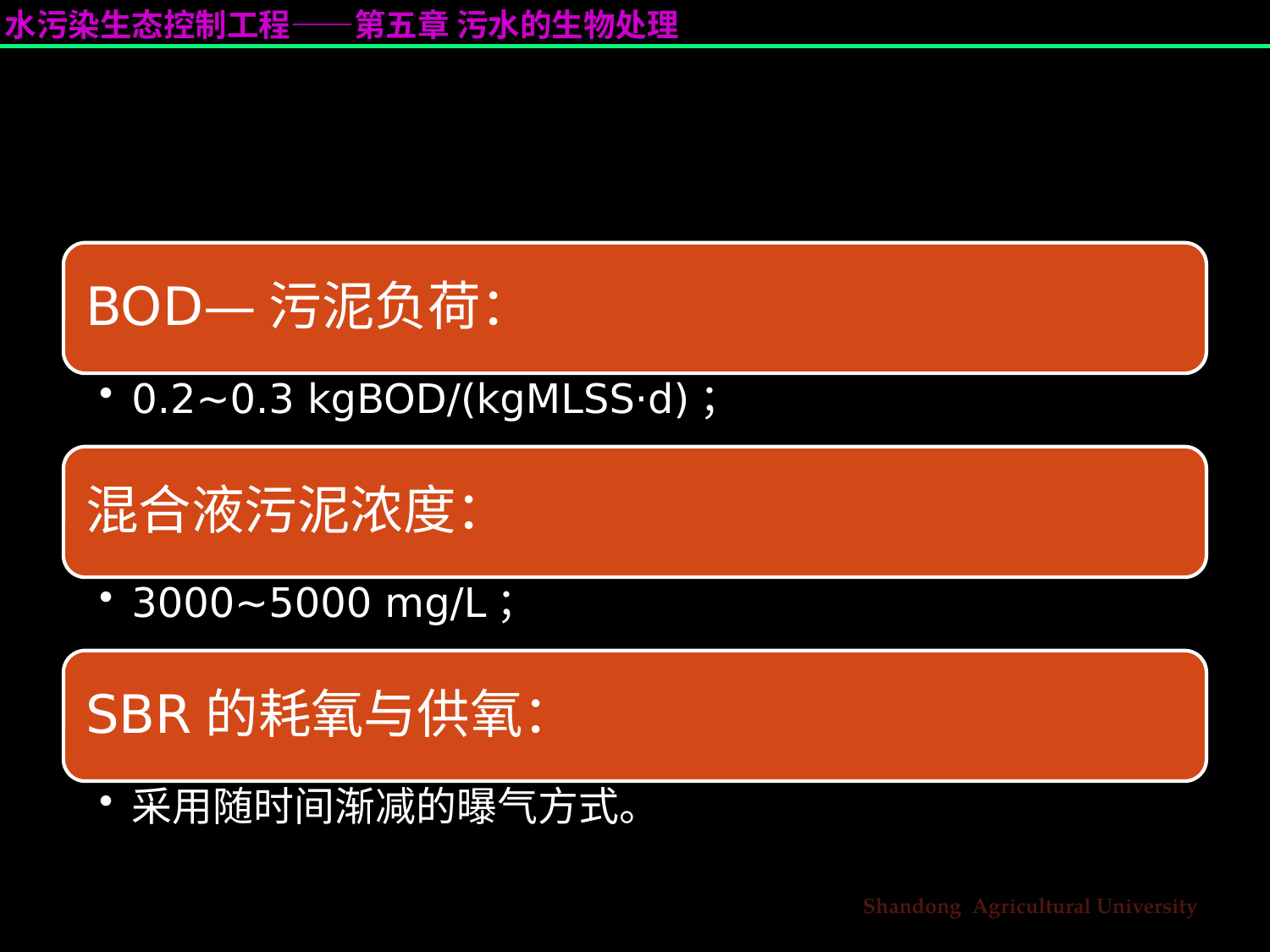

#
BOD—污泥负荷：
0.2~0.3 kgBOD/(kgMLSS·d)；
混合液污泥浓度：
3000~5000 mg/L；
SBR的耗氧与供氧：
采用随时间渐减的曝气方式。